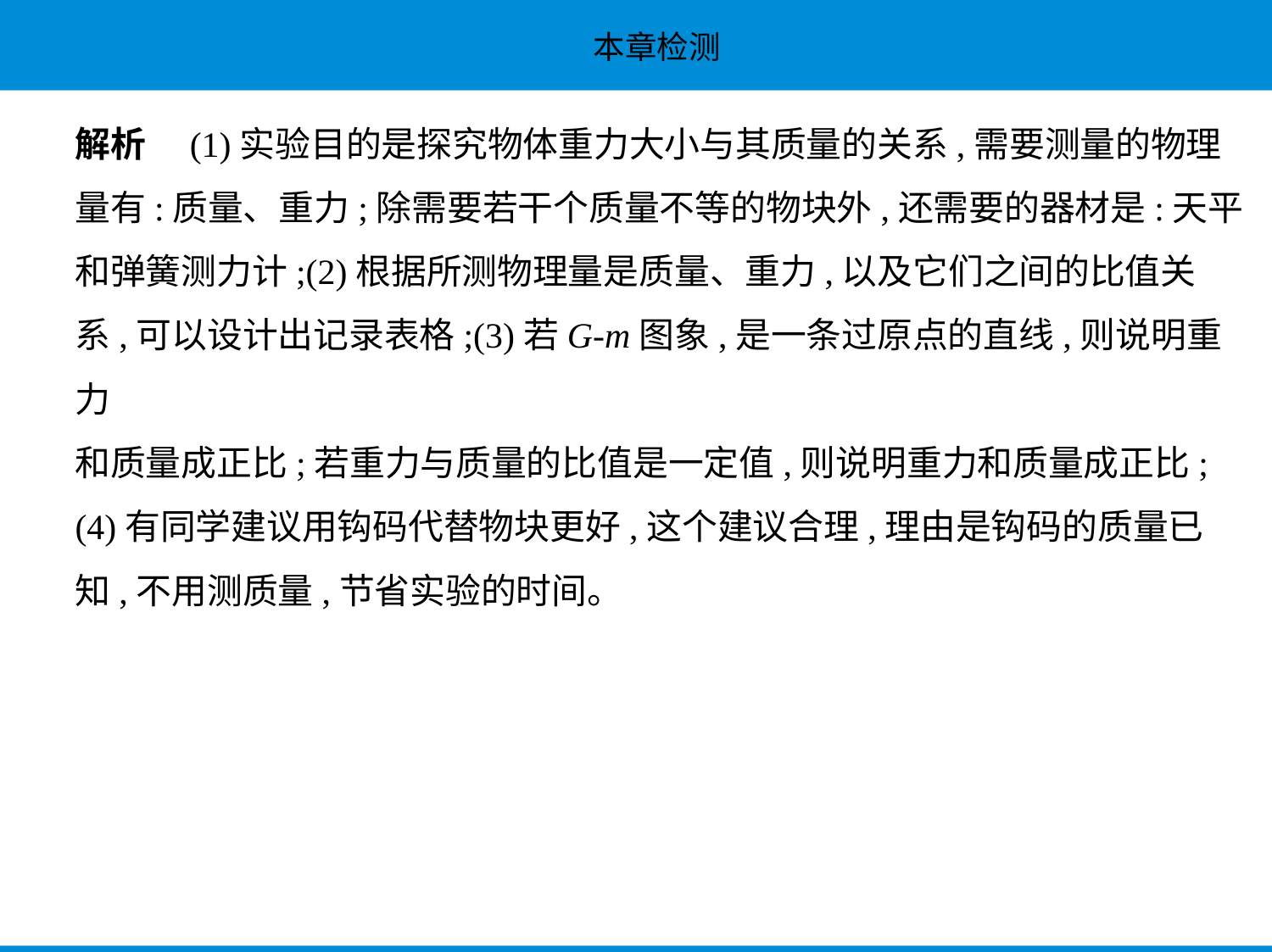

解析　(1)实验目的是探究物体重力大小与其质量的关系,需要测量的物理
量有:质量、重力;除需要若干个质量不等的物块外,还需要的器材是:天平
和弹簧测力计;(2)根据所测物理量是质量、重力,以及它们之间的比值关
系,可以设计出记录表格;(3)若G-m图象,是一条过原点的直线,则说明重力
和质量成正比;若重力与质量的比值是一定值,则说明重力和质量成正比;
(4)有同学建议用钩码代替物块更好,这个建议合理,理由是钩码的质量已
知,不用测质量,节省实验的时间。